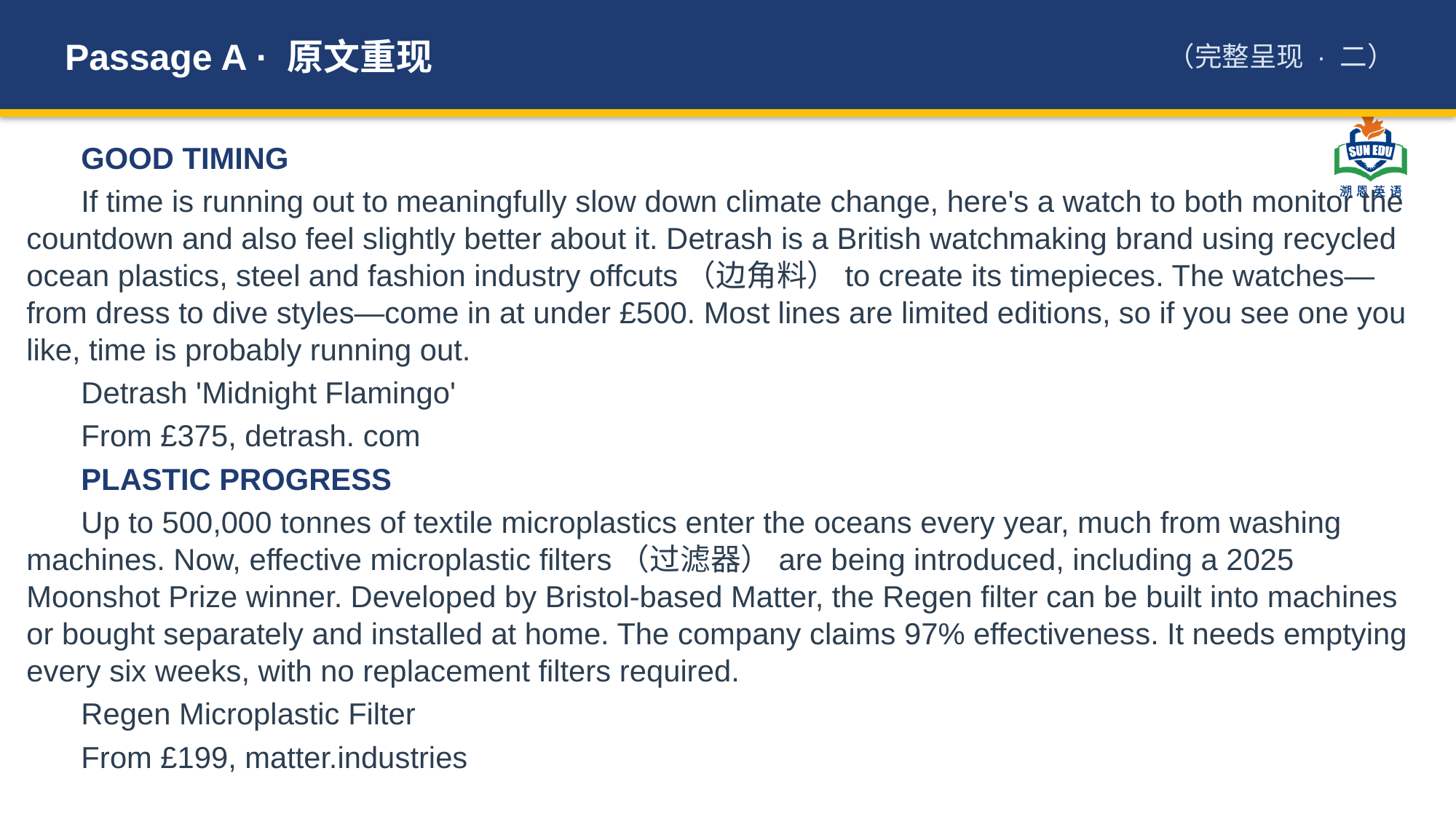

Passage A · 原文重现
（完整呈现 · 二）

GOOD TIMING
If time is running out to meaningfully slow down climate change, here's a watch to both monitor the countdown and also feel slightly better about it. Detrash is a British watchmaking brand using recycled ocean plastics, steel and fashion industry offcuts（边角料）to create its timepieces. The watches—from dress to dive styles—come in at under £500. Most lines are limited editions, so if you see one you like, time is probably running out.
Detrash 'Midnight Flamingo'
From £375, detrash. com
PLASTIC PROGRESS
Up to 500,000 tonnes of textile microplastics enter the oceans every year, much from washing machines. Now, effective microplastic filters（过滤器）are being introduced, including a 2025 Moonshot Prize winner. Developed by Bristol-based Matter, the Regen filter can be built into machines or bought separately and installed at home. The company claims 97% effectiveness. It needs emptying every six weeks, with no replacement filters required.
Regen Microplastic Filter
From £199, matter.industries